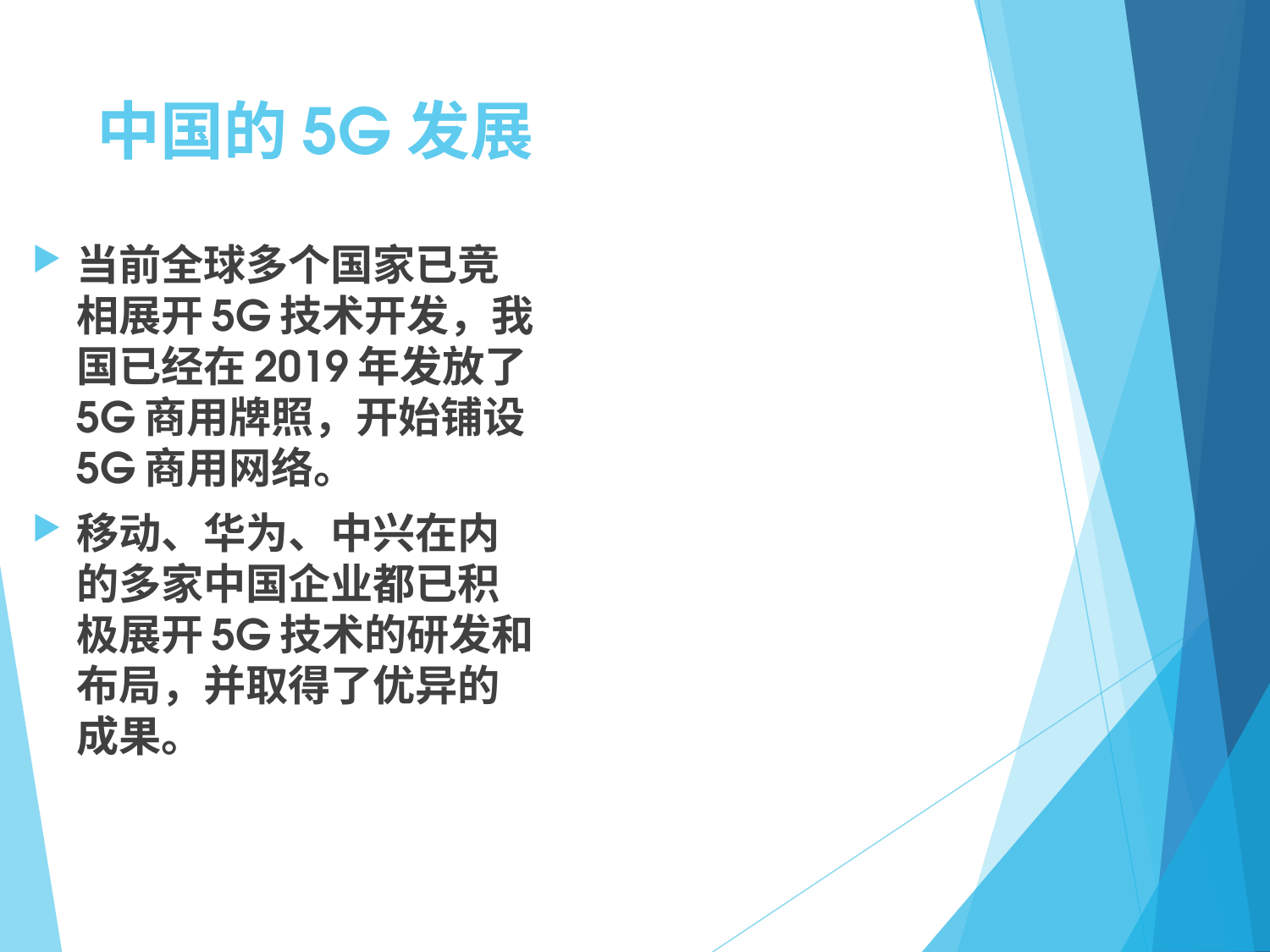

# 中国的5G发展
当前全球多个国家已竞相展开5G技术开发，我国已经在2019年发放了5G商用牌照，开始铺设5G商用网络。
移动、华为、中兴在内的多家中国企业都已积极展开5G技术的研发和布局，并取得了优异的成果。